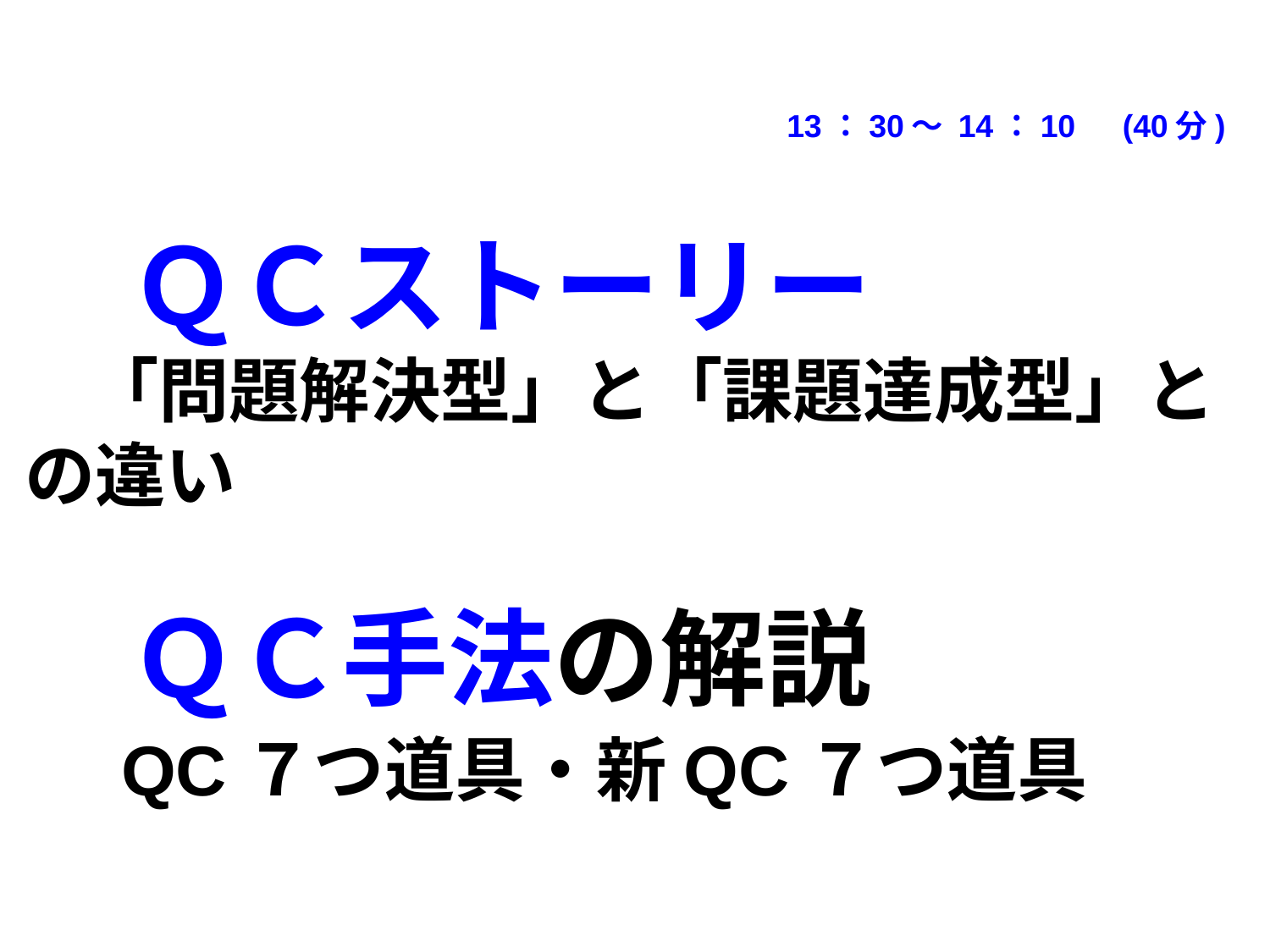

13：30～ 14：10　(40分)
　ＱＣストーリー
　「問題解決型」と「課題達成型」との違い

　ＱＣ手法の解説
　QC７つ道具・新QC７つ道具